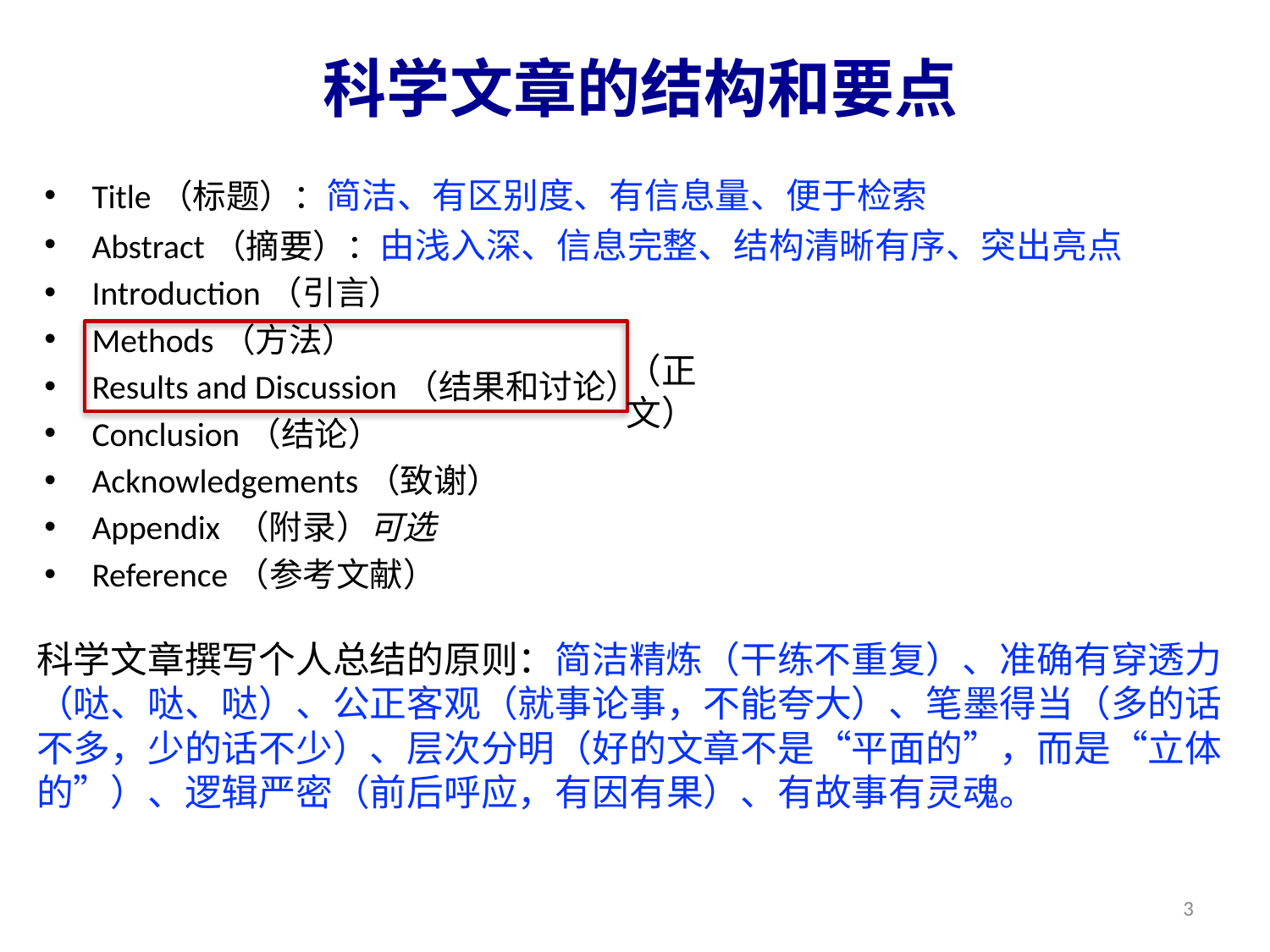

科学文章的结构和要点
Title（标题）：简洁、有区别度、有信息量、便于检索
Abstract（摘要）：由浅入深、信息完整、结构清晰有序、突出亮点
Introduction（引言）
Methods（方法）
Results and Discussion（结果和讨论）
Conclusion（结论）
Acknowledgements（致谢）
Appendix （附录）可选
Reference（参考文献）

（正文）

科学文章撰写个人总结的原则：简洁精炼（干练不重复）、准确有穿透力（哒、哒、哒）、公正客观（就事论事，不能夸大）、笔墨得当（多的话不多，少的话不少）、层次分明（好的文章不是“平面的”，而是“立体的”）、逻辑严密（前后呼应，有因有果）、有故事有灵魂。

3